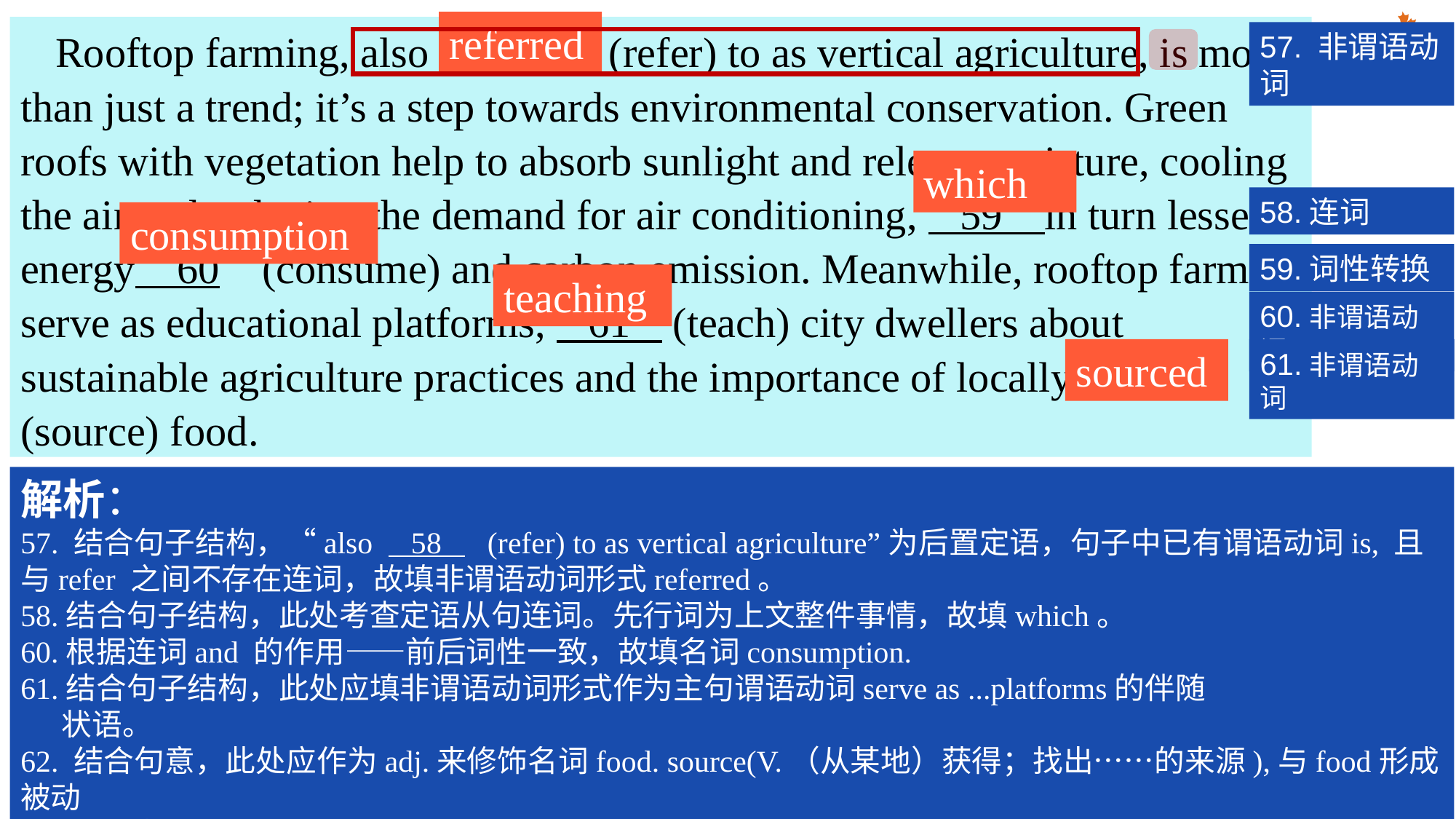

referred
Rooftop farming, also      58       (refer) to as vertical agriculture, is more than just a trend; it’s a step towards environmental conservation. Green roofs with vegetation help to absorb sunlight and release moisture, cooling the air and reducing the demand for air conditioning,    59    in turn lessens energy    60    (consume) and carbon emission. Meanwhile, rooftop farms serve as educational platforms,    61    (teach) city dwellers about sustainable agriculture practices and the importance of locally    62    (source) food.
57. 非谓语动词

which
58.连词
consumption
59.词性转换
teaching
60.非谓语动词
sourced
61.非谓语动词
解析：
57. 结合句子结构，“also     58      (refer) to as vertical agriculture”为后置定语，句子中已有谓语动词is, 且与refer 之间不存在连词，故填非谓语动词形式referred。
58.结合句子结构，此处考查定语从句连词。先行词为上文整件事情，故填which。
60.根据连词and 的作用——前后词性一致，故填名词consumption.
61.结合句子结构，此处应填非谓语动词形式作为主句谓语动词serve as ...platforms的伴随
     状语。
62. 结合句意，此处应作为adj.来修饰名词food. source(V.（从某地）获得；找出……的来源),与food形成被动
   关系，故填sourced.